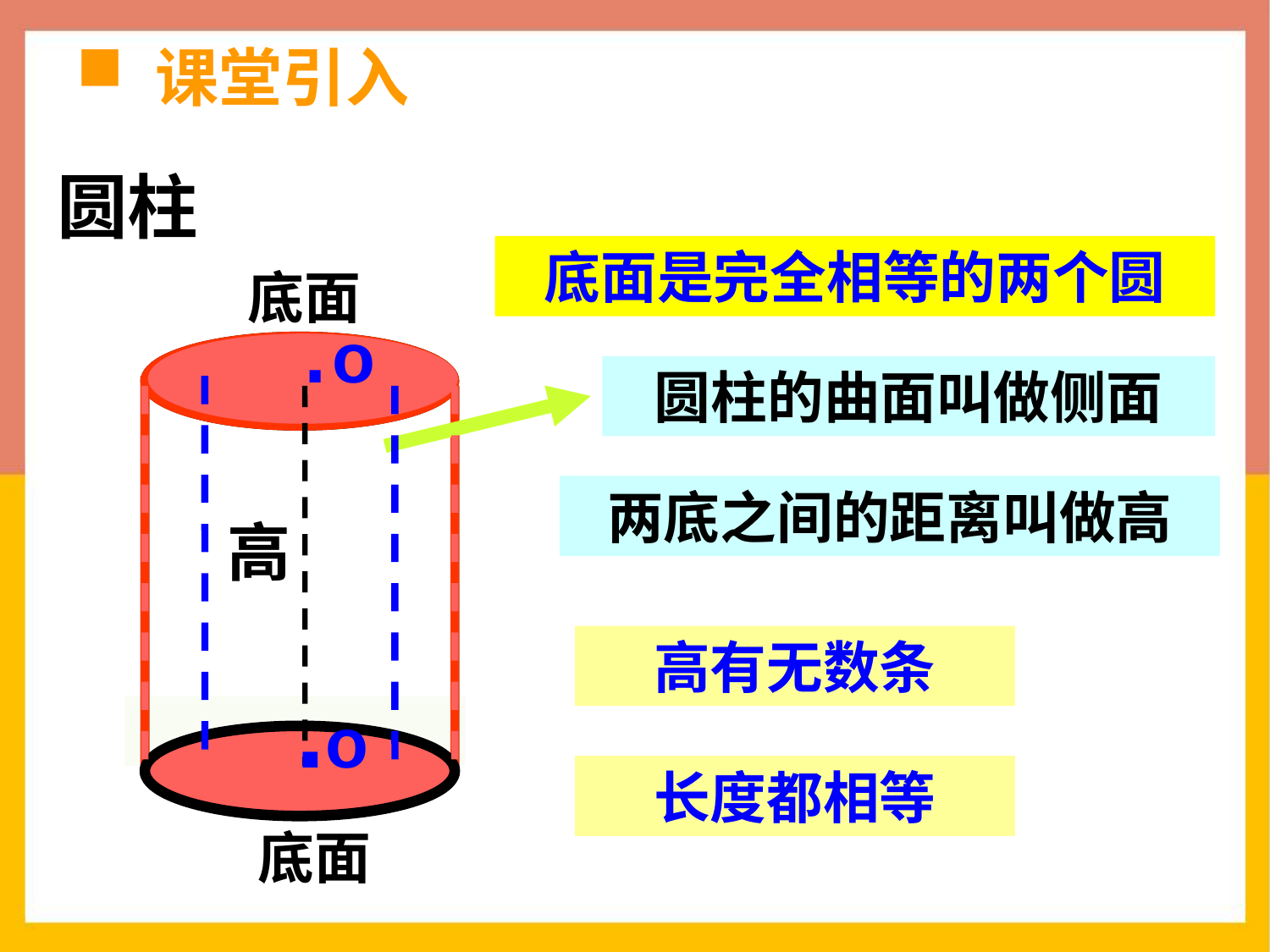

# 课堂引入
圆柱
底面是完全相等的两个圆
底面
.o

圆柱的曲面叫做侧面

两底之间的距离叫做高
高
高有无数条
.o

长度都相等
底面